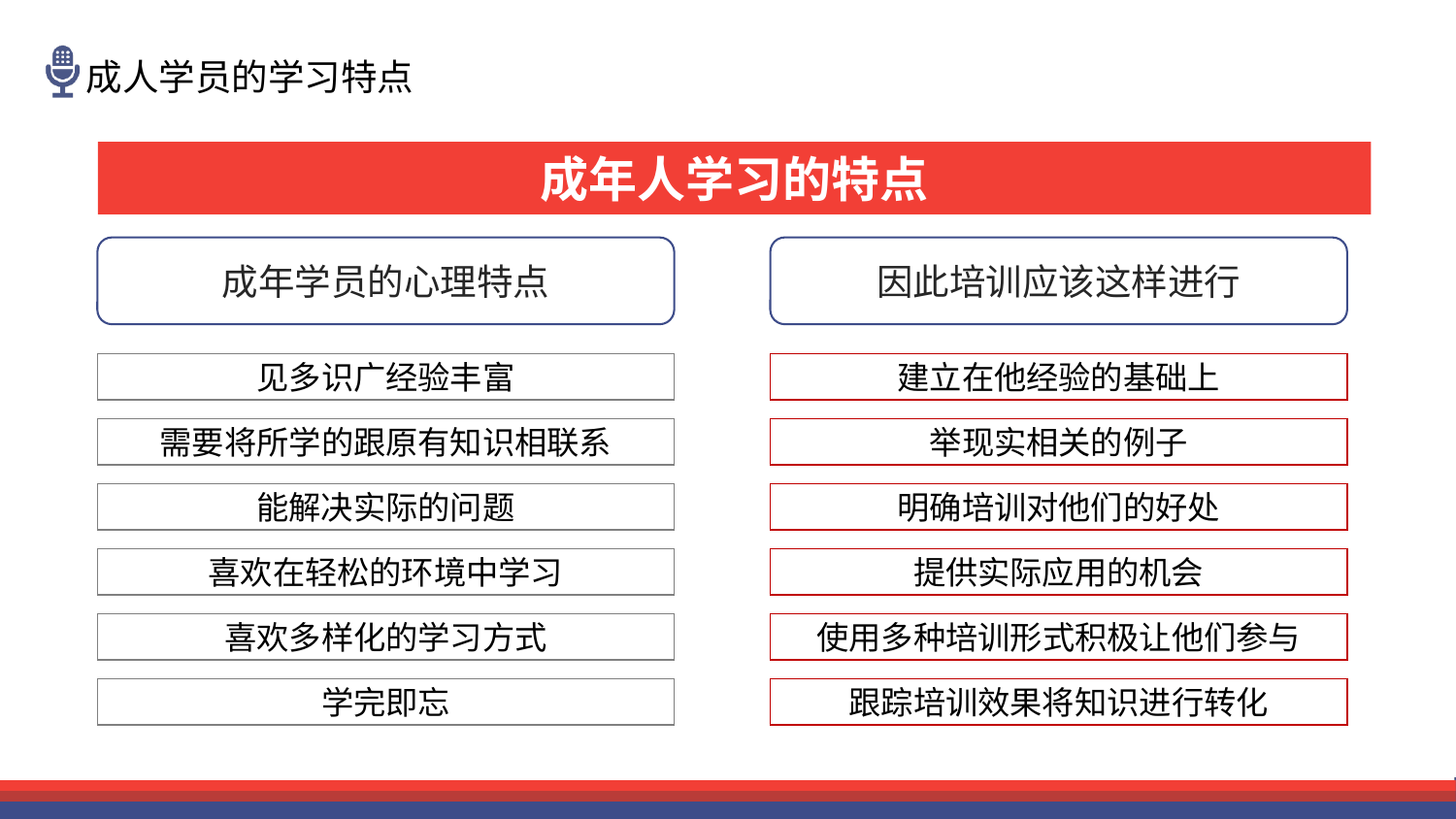

成年人学习的特点
成年学员的心理特点
因此培训应该这样进行
见多识广经验丰富
建立在他经验的基础上
需要将所学的跟原有知识相联系
举现实相关的例子
能解决实际的问题
明确培训对他们的好处
喜欢在轻松的环境中学习
提供实际应用的机会
喜欢多样化的学习方式
使用多种培训形式积极让他们参与
学完即忘
跟踪培训效果将知识进行转化